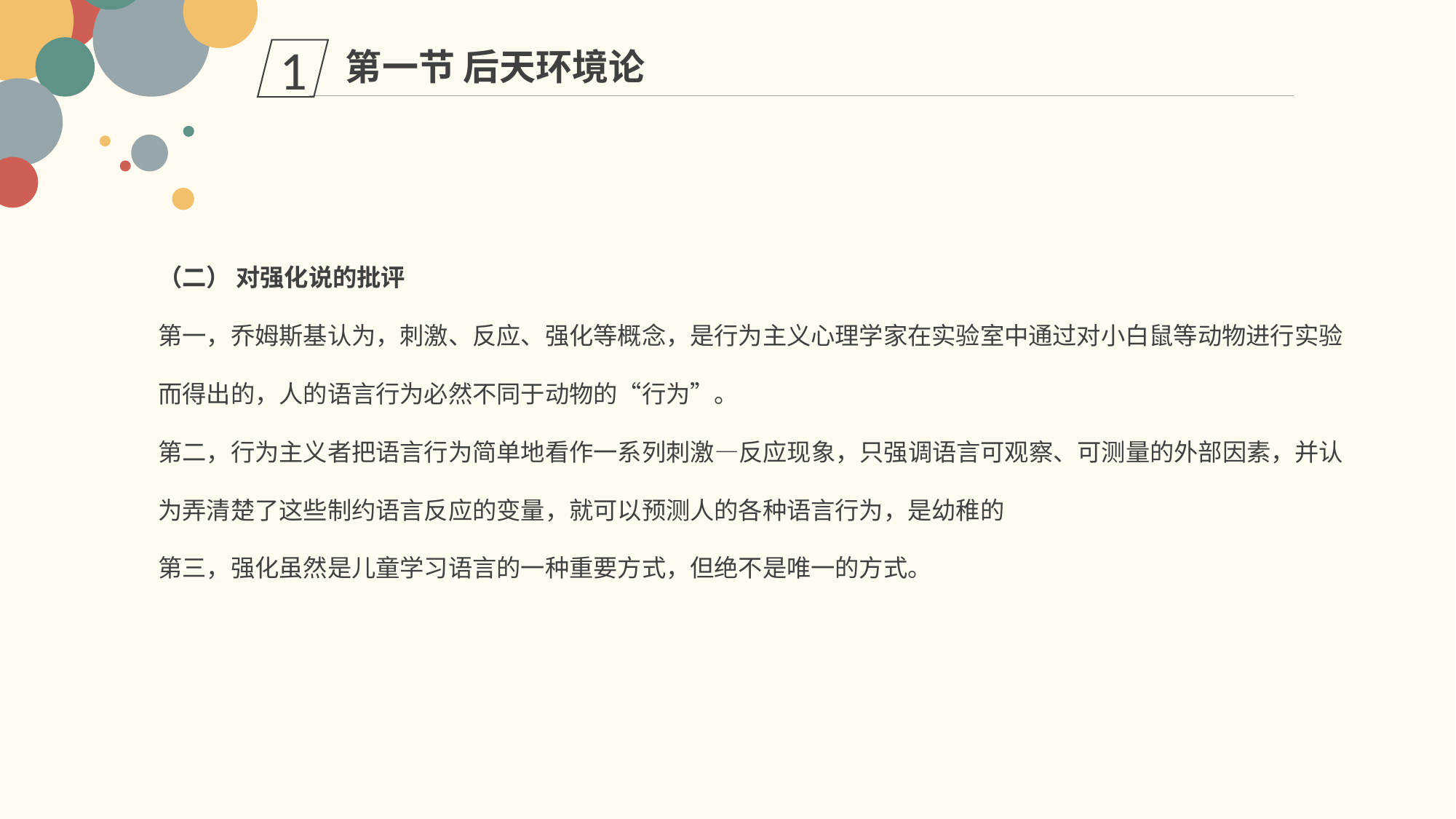

第一节 后天环境论
1
（二） 对强化说的批评
第一，乔姆斯基认为，刺激、反应、强化等概念，是行为主义心理学家在实验室中通过对小白鼠等动物进行实验而得出的，人的语言行为必然不同于动物的“行为”。
第二，行为主义者把语言行为简单地看作一系列刺激—反应现象，只强调语言可观察、可测量的外部因素，并认为弄清楚了这些制约语言反应的变量，就可以预测人的各种语言行为，是幼稚的
第三，强化虽然是儿童学习语言的一种重要方式，但绝不是唯一的方式。